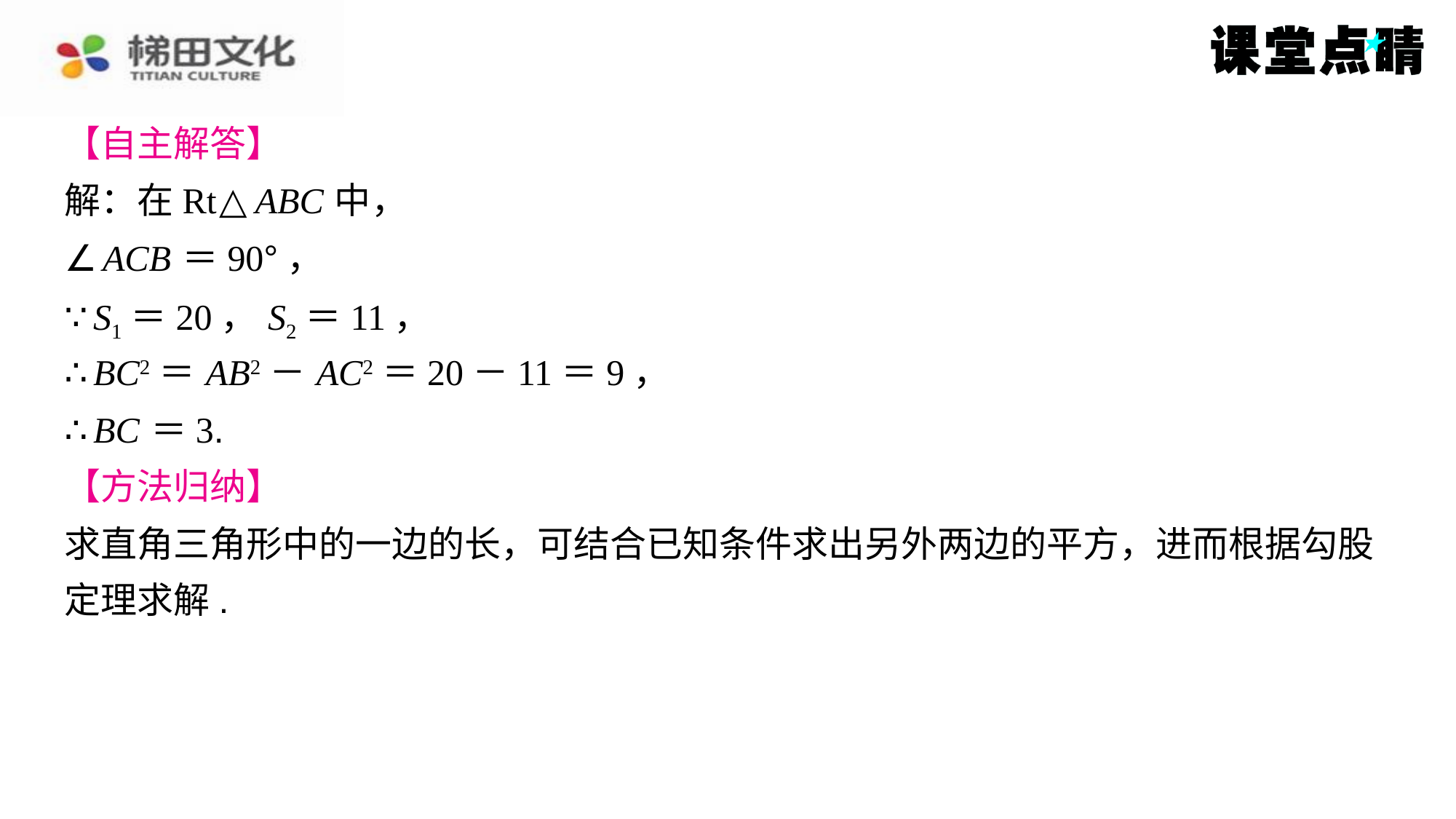

【自主解答】
解：在Rt△ ABC 中，
∠ ACB ＝90°，
∵ S1＝20， S2＝11，
∴ BC2＝ AB2－ AC2＝20－11＝9，
∴ BC ＝3.
【方法归纳】
求直角三角形中的一边的长，可结合已知条件求出另外两边的平方，进而根据勾股
定理求解.